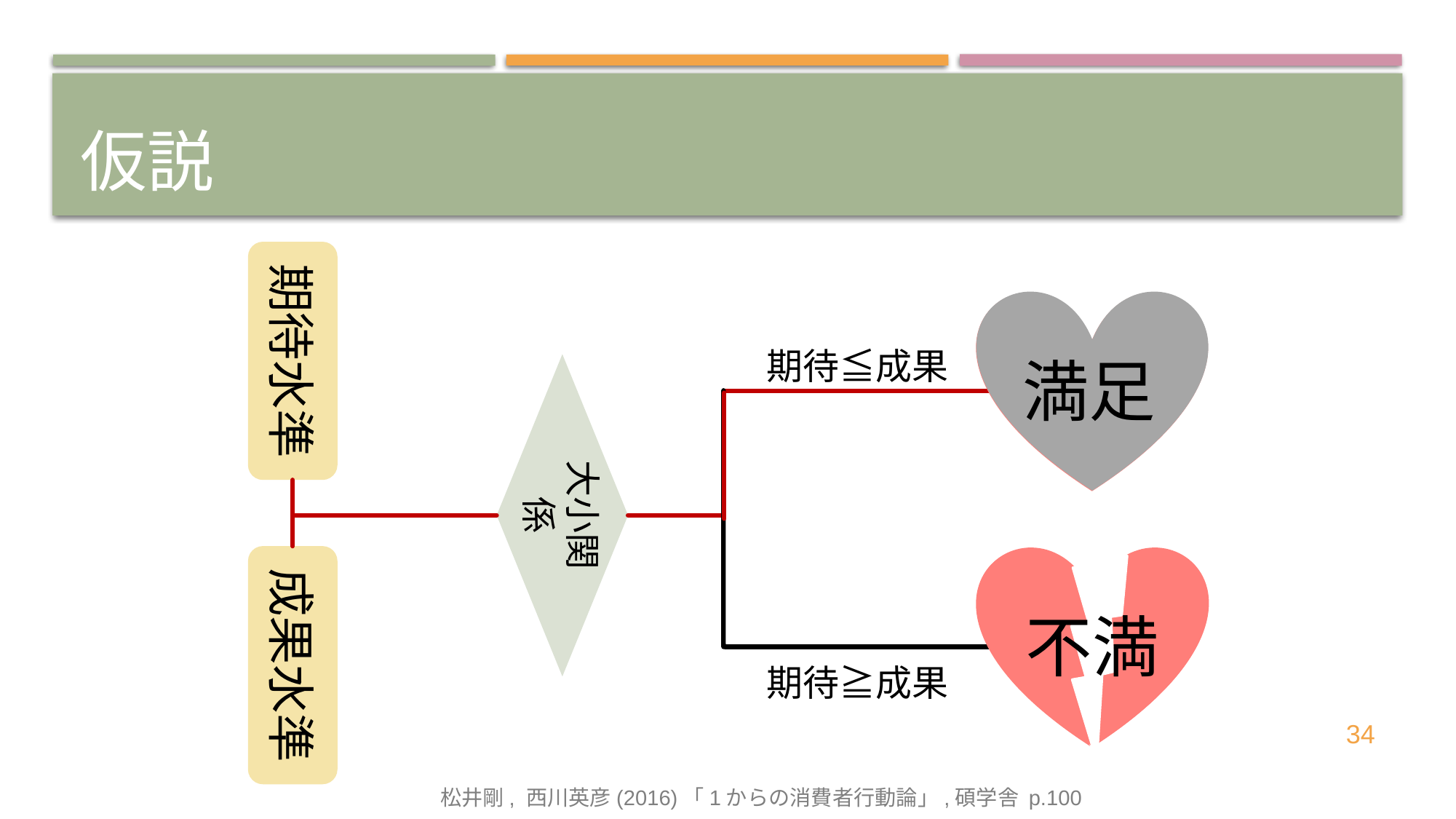

# 仮説
期待水準

満足
期待≦成果
大小関係

不満
成果水準
期待≧成果

満足

不満
34
松井剛, 西川英彦(2016)「1からの消費者行動論」,碩学舎 p.100